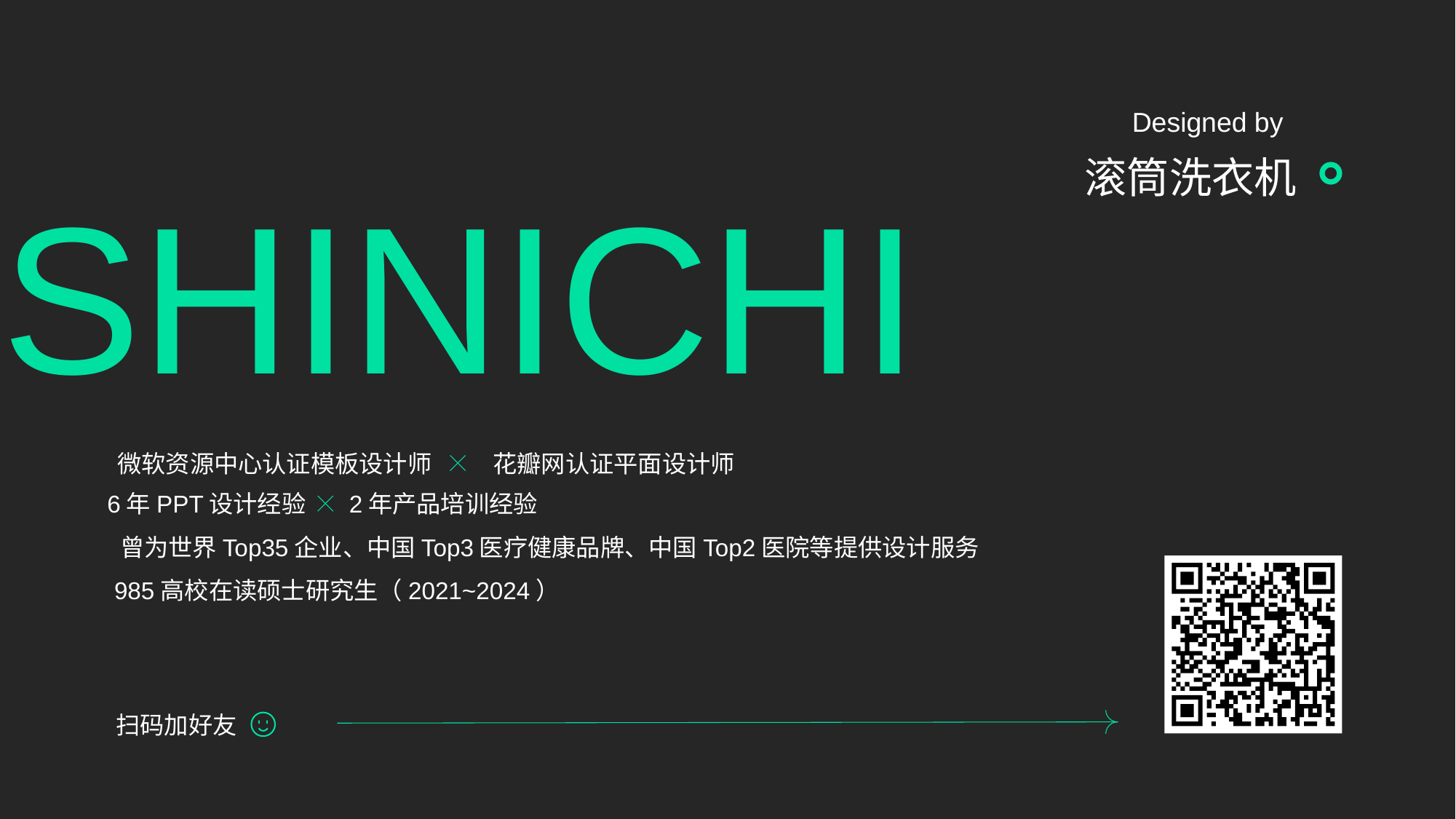

Designed by
滚筒洗衣机
SHINICHI

微软资源中心认证模板设计师
 花瓣网认证平面设计师
6年PPT设计经验
2年产品培训经验
曾为世界Top35企业、中国Top3医疗健康品牌、中国Top2医院等提供设计服务

985高校在读硕士研究生（2021~2024）

扫码加好友